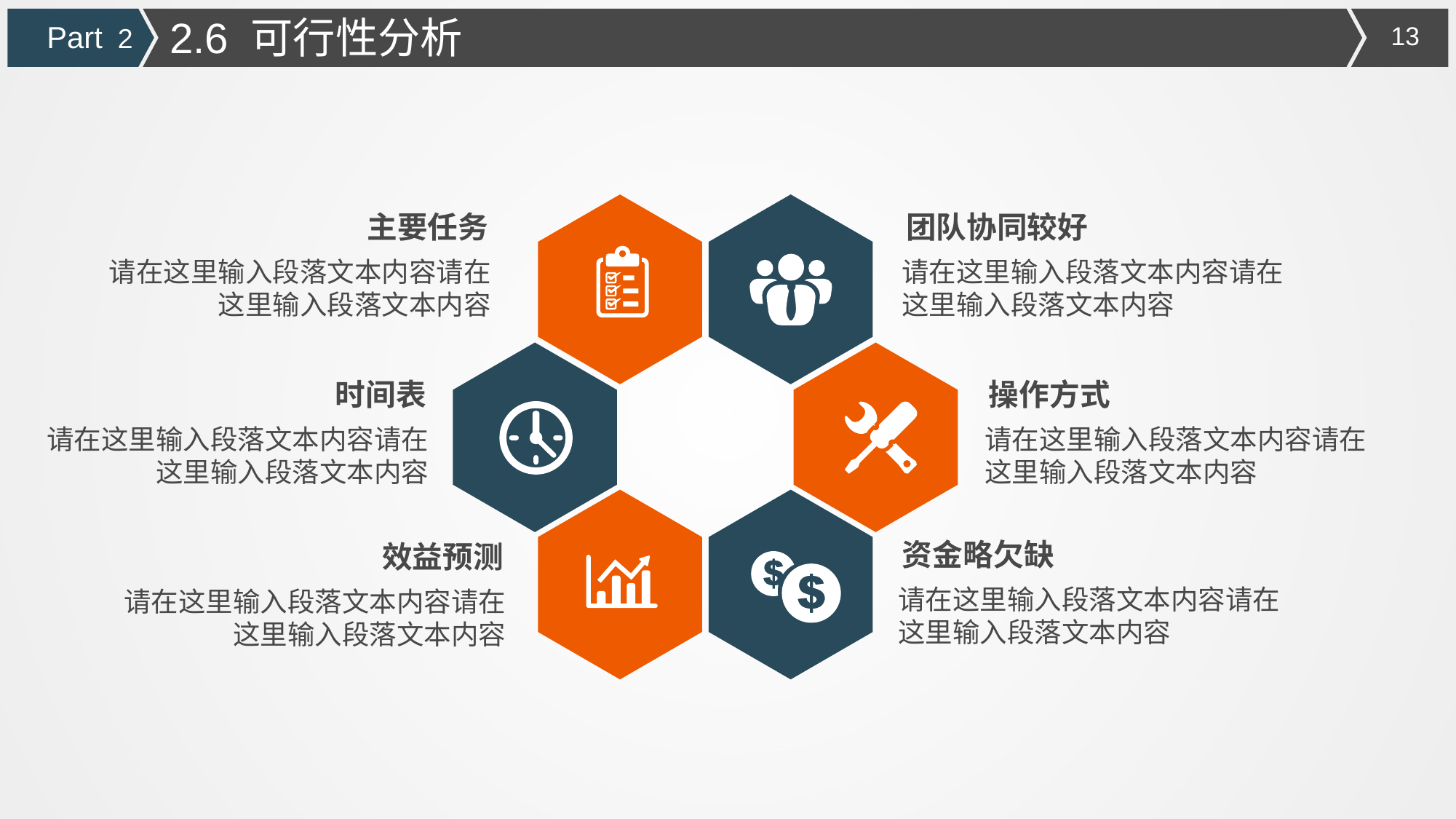

2.6 可行性分析
Part  2

主要任务
团队协同较好

请在这里输入段落文本内容请在这里输入段落文本内容
请在这里输入段落文本内容请在这里输入段落文本内容

操作方式
时间表

请在这里输入段落文本内容请在这里输入段落文本内容
请在这里输入段落文本内容请在这里输入段落文本内容

资金略欠缺
效益预测

请在这里输入段落文本内容请在这里输入段落文本内容
请在这里输入段落文本内容请在这里输入段落文本内容